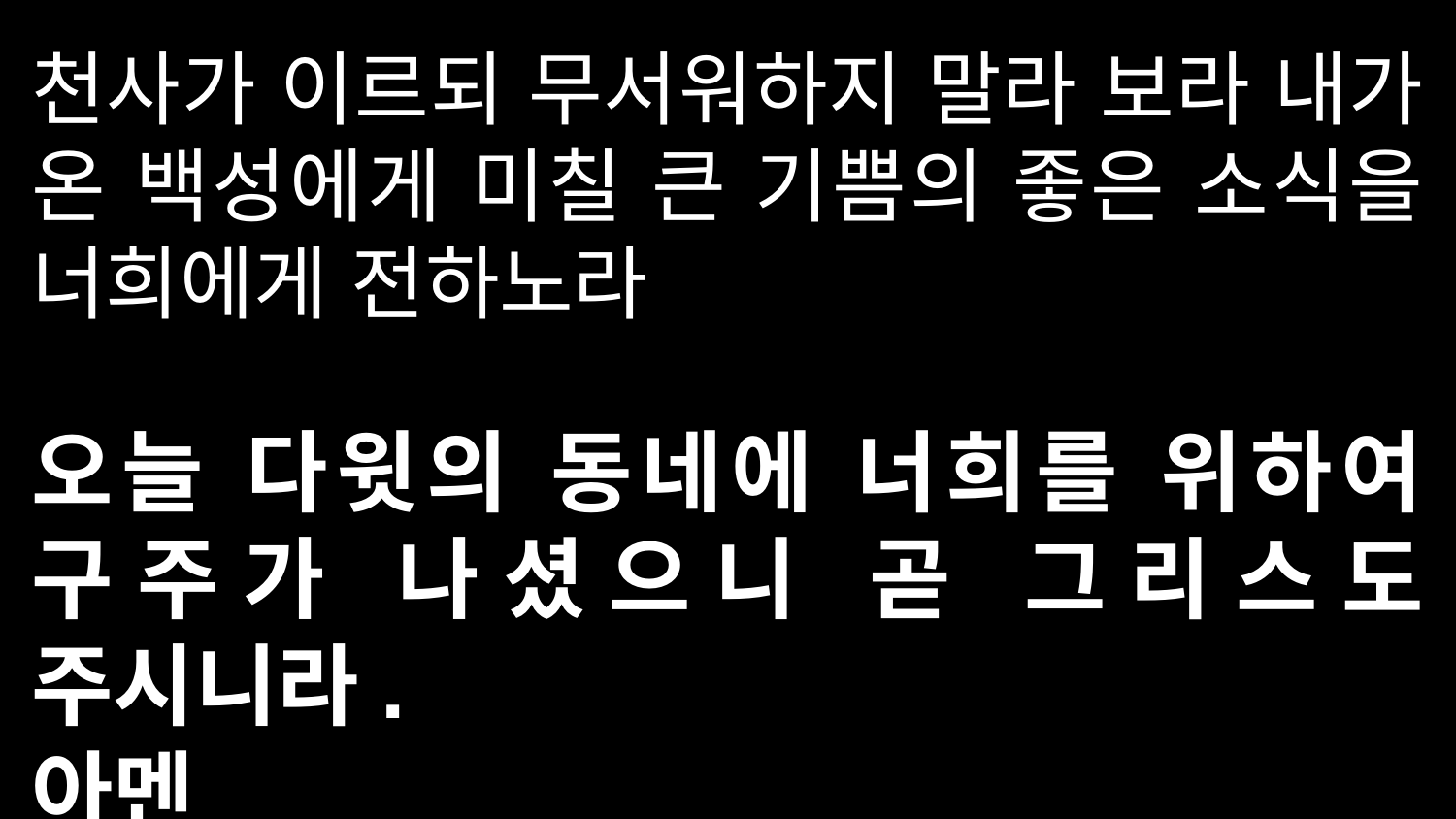

천사가 이르되 무서워하지 말라 보라 내가 온 백성에게 미칠 큰 기쁨의 좋은 소식을 너희에게 전하노라
오늘 다윗의 동네에 너희를 위하여 구주가 나셨으니 곧 그리스도 주시니라.
아멘